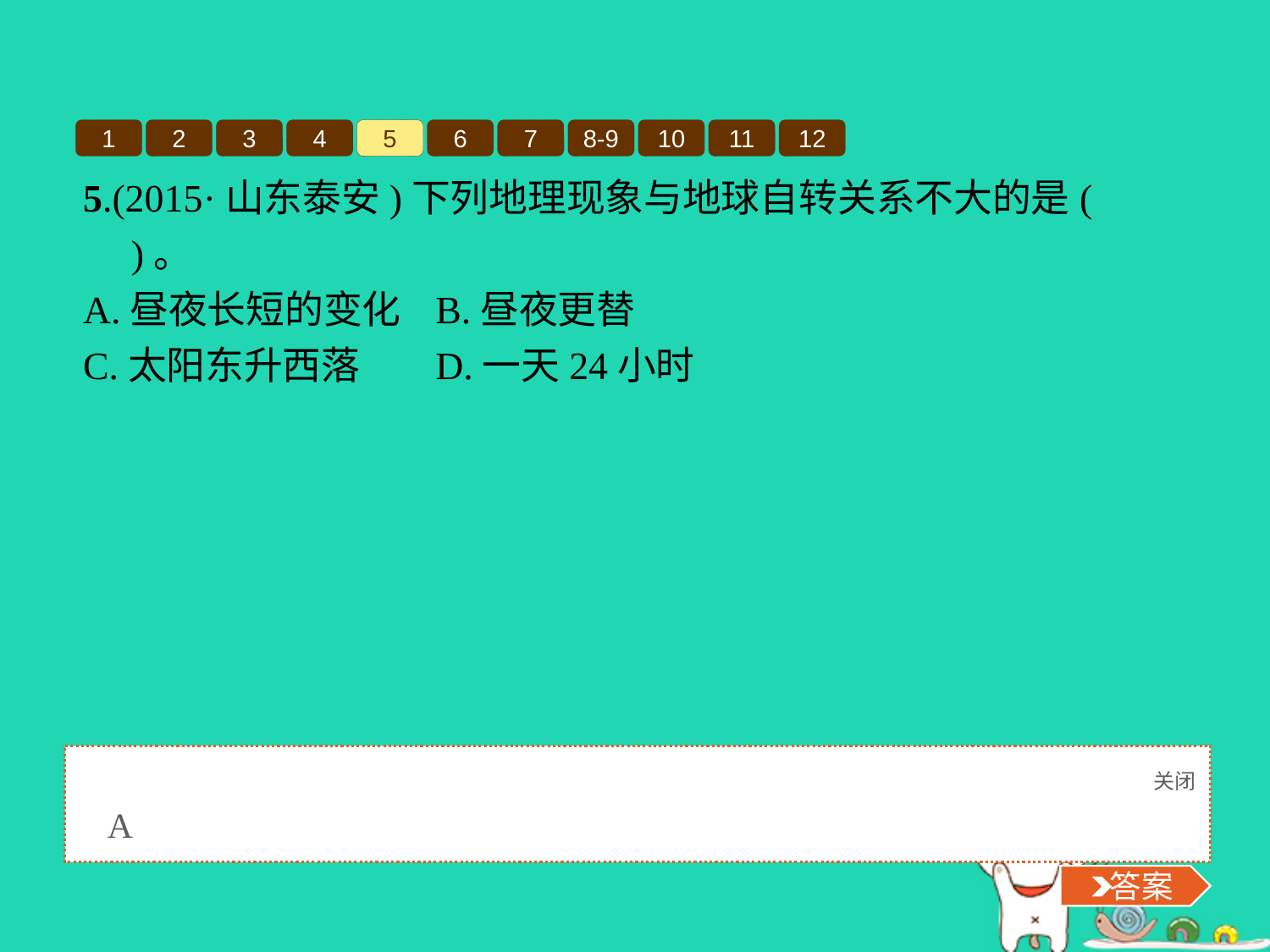

1
2
3
4
5
6
7
8-9
10
11
12
5.(2015·山东泰安)下列地理现象与地球自转关系不大的是(　　)。
A.昼夜长短的变化	B.昼夜更替
C.太阳东升西落	D.一天24小时

关闭
  答案

A
  答案